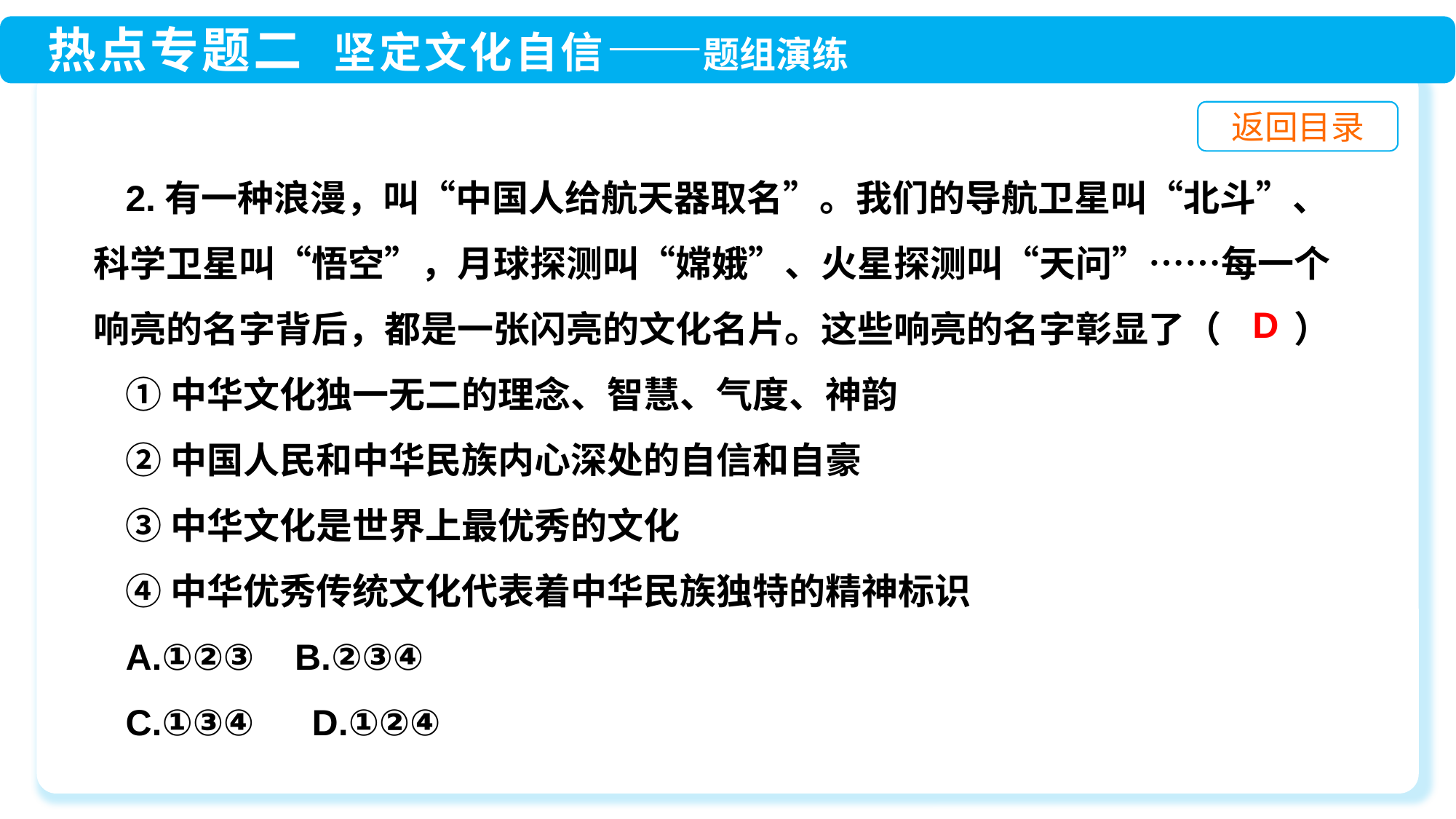

2.有一种浪漫，叫“中国人给航天器取名”。我们的导航卫星叫“北斗”、科学卫星叫“悟空”，月球探测叫“嫦娥”、火星探测叫“天问”……每一个响亮的名字背后，都是一张闪亮的文化名片。这些响亮的名字彰显了（　　）
①中华文化独一无二的理念、智慧、气度、神韵
②中国人民和中华民族内心深处的自信和自豪
③中华文化是世界上最优秀的文化
④中华优秀传统文化代表着中华民族独特的精神标识
A.①②③    B.②③④
C.①③④	D.①②④
D